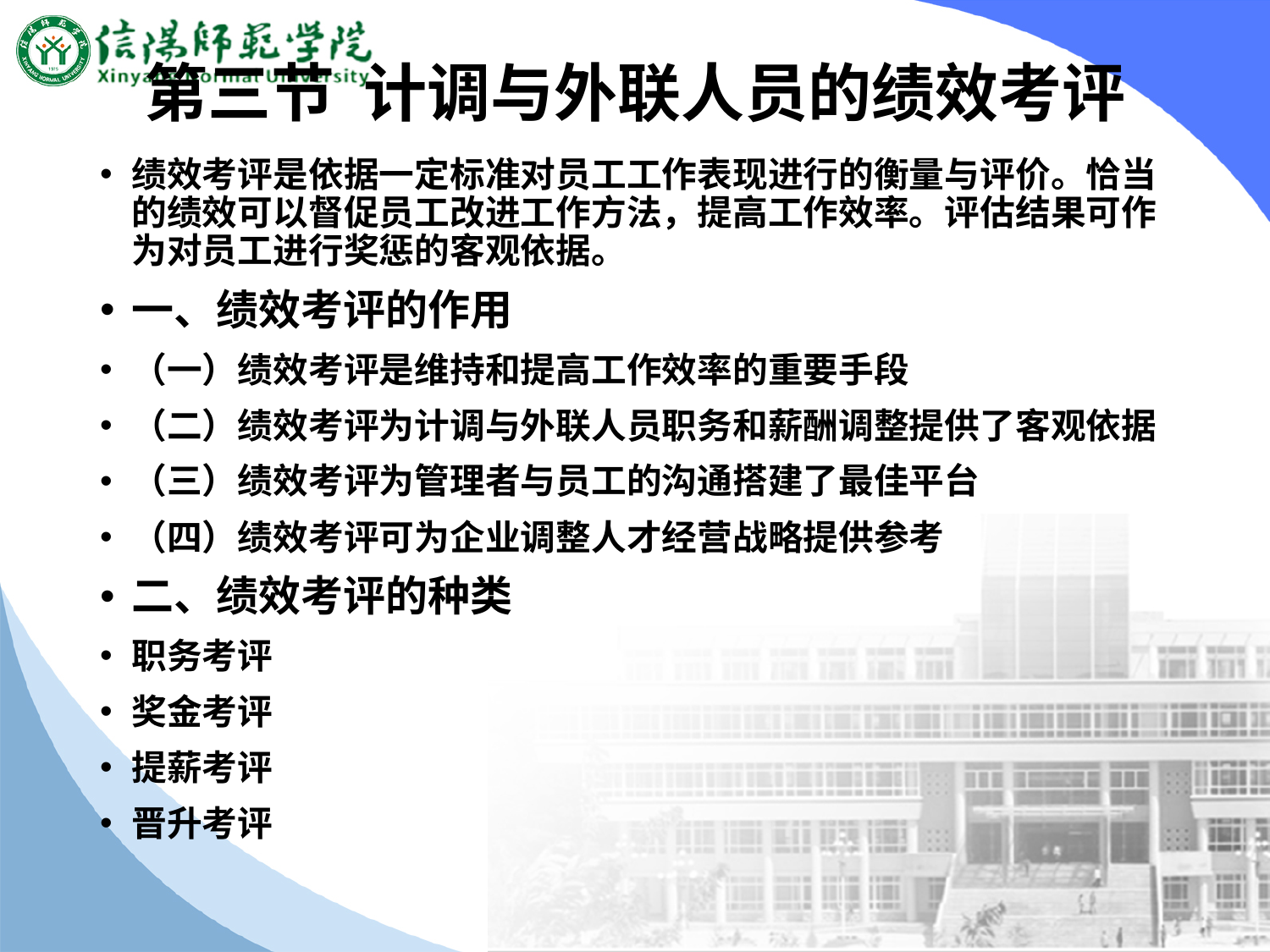

# 第三节  计调与外联人员的绩效考评
绩效考评是依据一定标准对员工工作表现进行的衡量与评价。恰当的绩效可以督促员工改进工作方法，提高工作效率。评估结果可作为对员工进行奖惩的客观依据。
一、绩效考评的作用
（一）绩效考评是维持和提高工作效率的重要手段
（二）绩效考评为计调与外联人员职务和薪酬调整提供了客观依据
（三）绩效考评为管理者与员工的沟通搭建了最佳平台
（四）绩效考评可为企业调整人才经营战略提供参考
二、绩效考评的种类
职务考评
奖金考评
提薪考评
晋升考评